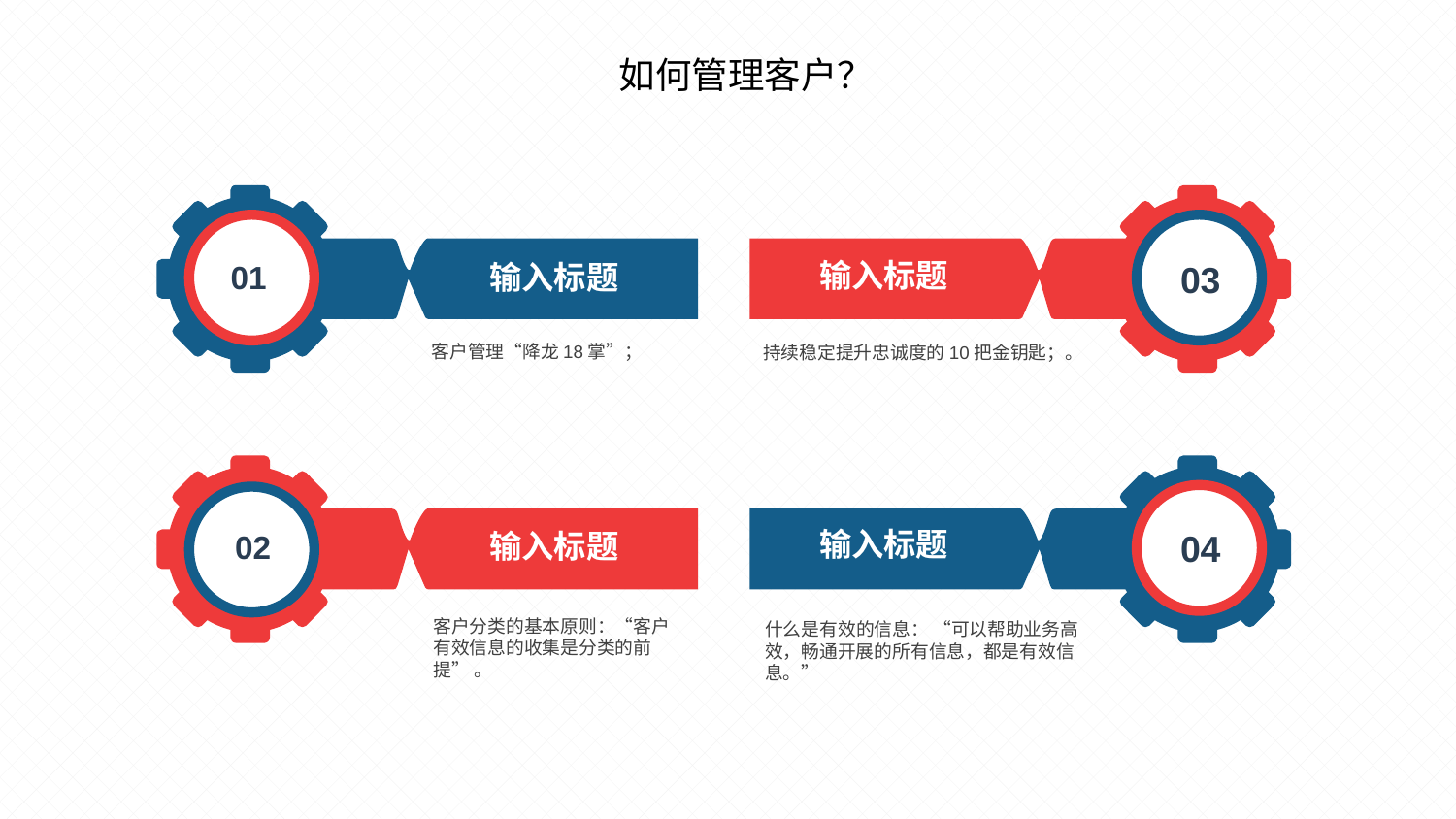

01
输入标题

输入标题
03
客户管理“降龙18掌”；

持续稳定提升忠诚度的10把金钥匙；。

输入标题
02

输入标题
04
客户分类的基本原则：“客户有效信息的收集是分类的前提” 。
什么是有效的信息： “可以帮助业务高效，畅通开展的所有信息，都是有效信息。”